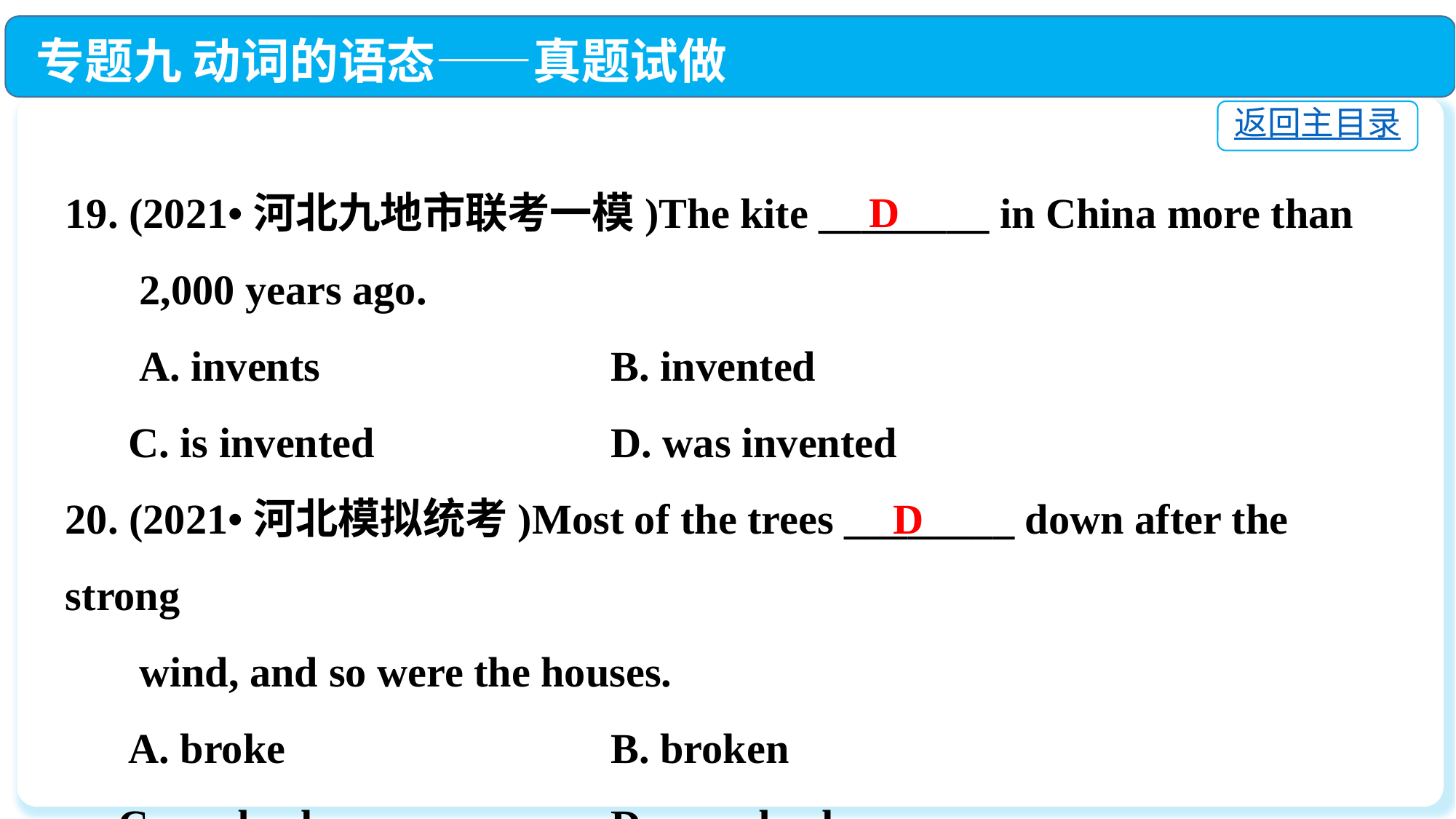

专题九 动词的语态——真题试做

返回主目录
19. (2021•河北九地市联考一模)The kite ________ in China more than
       2,000 years ago.
       A. invents			B. invented
      C. is invented			D. was invented
20. (2021•河北模拟统考)Most of the trees ________ down after the strong
       wind, and so were the houses.
      A. broke　　 			B. broken
     C. are broken　　		D. were broken
D
D